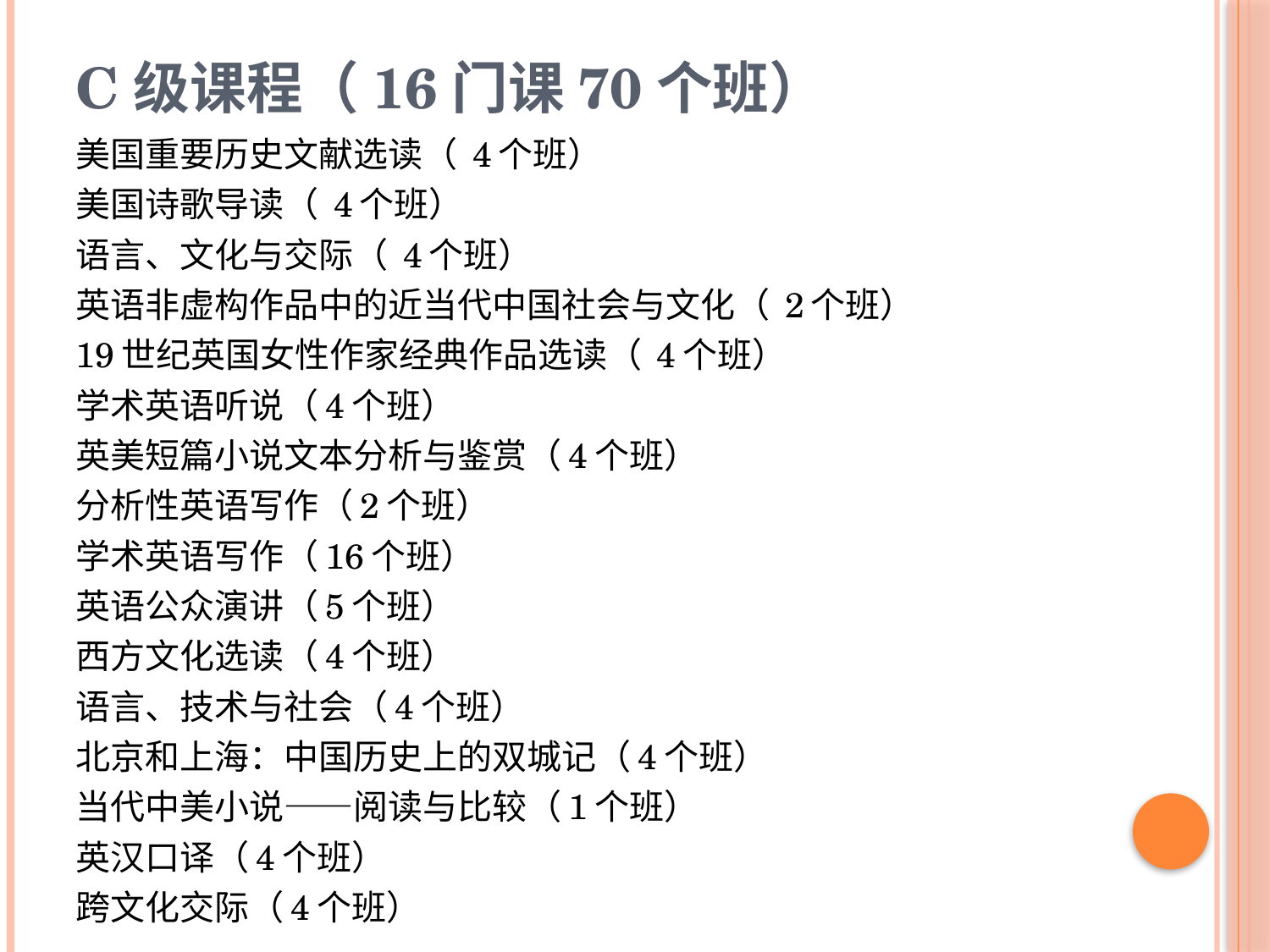

# C级课程（16门课70个班）
美国重要历史文献选读（ 4个班）
美国诗歌导读（ 4个班）
语言、文化与交际（ 4个班）
英语非虚构作品中的近当代中国社会与文化（ 2个班）
19世纪英国女性作家经典作品选读（ 4个班）
学术英语听说（4个班）
英美短篇小说文本分析与鉴赏（4个班）
分析性英语写作（2个班）
学术英语写作（16个班）
英语公众演讲（5个班）
西方文化选读（4个班）
语言、技术与社会（4个班）
北京和上海：中国历史上的双城记（4个班）
当代中美小说——阅读与比较（1个班）
英汉口译（4个班）
跨文化交际（4个班）